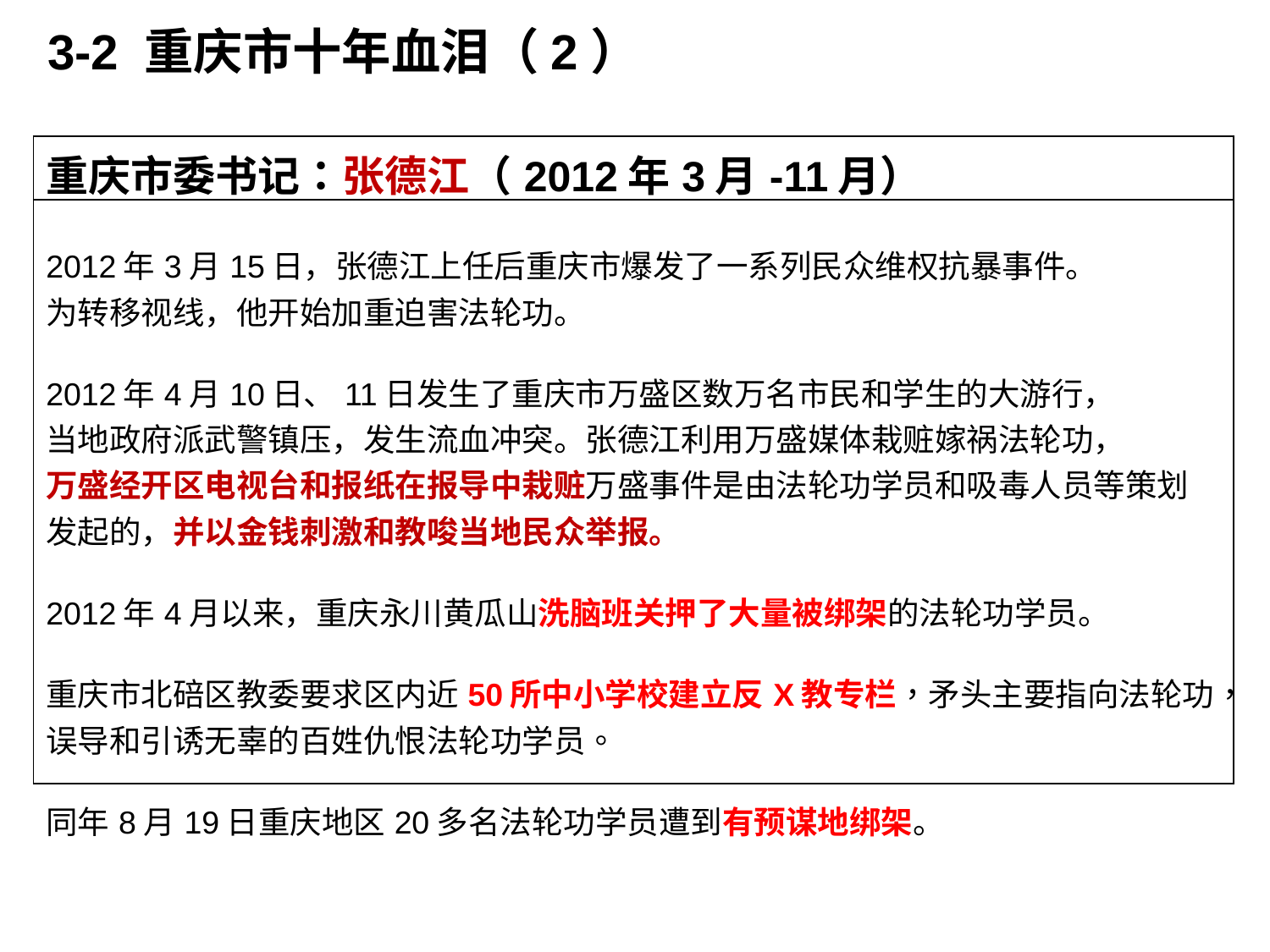

3-2 重庆市十年血泪（2）
| 重庆市委书记：张德江（2012年3月-11月） |
| --- |
| 2012年3月15日，张德江上任后重庆市爆发了一系列民众维权抗暴事件。 为转移视线，他开始加重迫害法轮功。 2012年4月10日、11日发生了重庆市万盛区数万名市民和学生的大游行， 当地政府派武警镇压，发生流血冲突。张德江利用万盛媒体栽赃嫁祸法轮功， 万盛经开区电视台和报纸在报导中栽赃万盛事件是由法轮功学员和吸毒人员等策划发起的，并以金钱刺激和教唆当地民众举报。 2012年4月以来，重庆永川黄瓜山洗脑班关押了大量被绑架的法轮功学员。 重庆市北碚区教委要求区内近50所中小学校建立反X教专栏，矛头主要指向法轮功，误导和引诱无辜的百姓仇恨法轮功学员。 同年8月19日重庆地区20多名法轮功学员遭到有预谋地绑架。 |